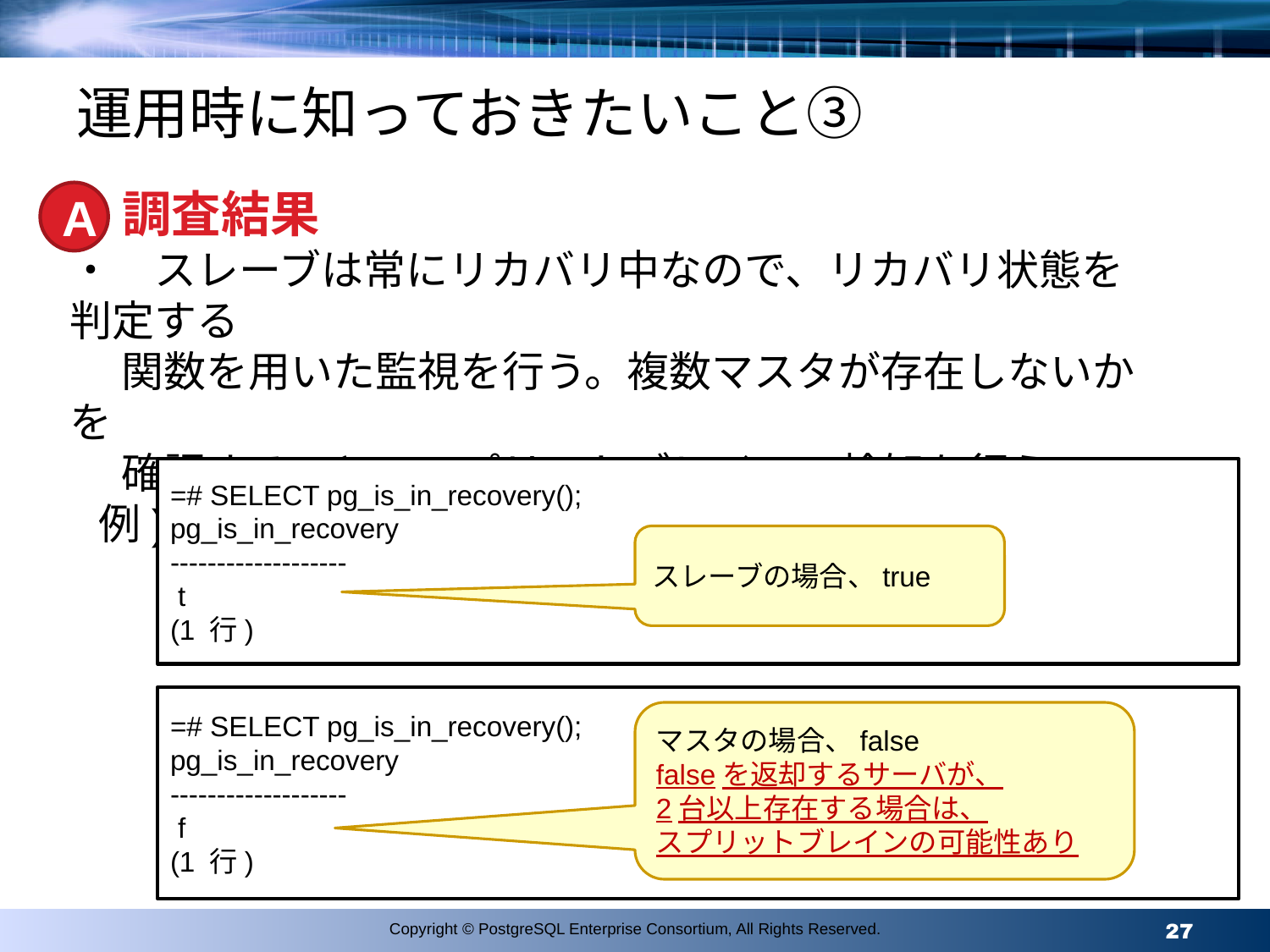

# 運用時に知っておきたいこと③
調査結果
A
・　スレーブは常にリカバリ中なので、リカバリ状態を判定する
　 関数を用いた監視を行う。複数マスタが存在しないかを
　 確認することでスプリットブレインの検知を行う。
  例) pg_is_in_recovery関数を用いた監視

=# SELECT pg_is_in_recovery();
pg_is_in_recovery
-------------------
 t
(1 行)
スレーブの場合、true
=# SELECT pg_is_in_recovery();
pg_is_in_recovery
-------------------
 f
(1 行)
マスタの場合、false
falseを返却するサーバが、
2台以上存在する場合は、
スプリットブレインの可能性あり
27